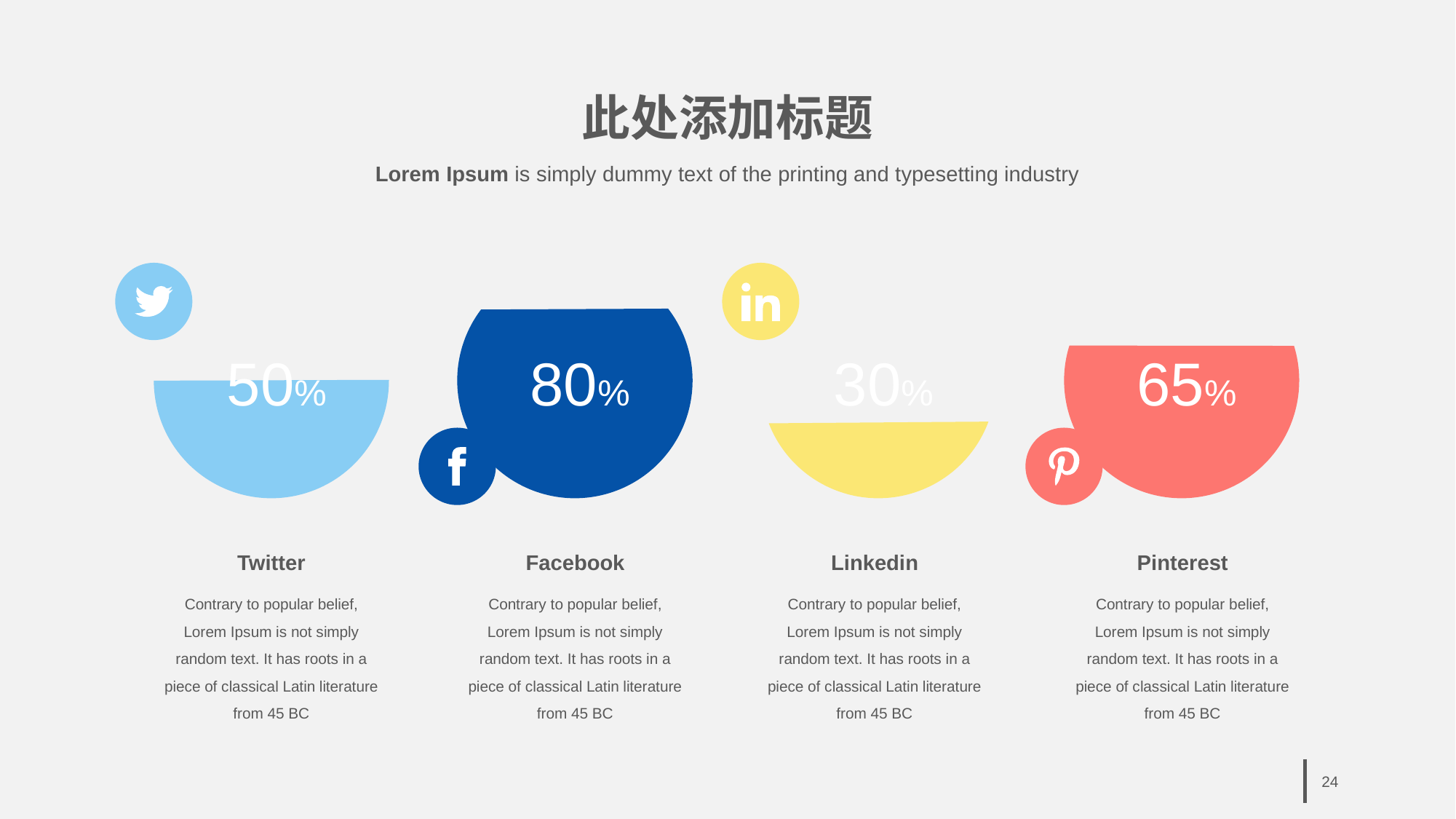

# 此处添加标题
Lorem Ipsum is simply dummy text of the printing and typesetting industry

50%

Twitter
Contrary to popular belief, Lorem Ipsum is not simply random text. It has roots in a piece of classical Latin literature from 45 BC

80%

Facebook
Contrary to popular belief, Lorem Ipsum is not simply random text. It has roots in a piece of classical Latin literature from 45 BC

30%

Linkedin
Contrary to popular belief, Lorem Ipsum is not simply random text. It has roots in a piece of classical Latin literature from 45 BC

65%

Pinterest
Contrary to popular belief, Lorem Ipsum is not simply random text. It has roots in a piece of classical Latin literature from 45 BC
24